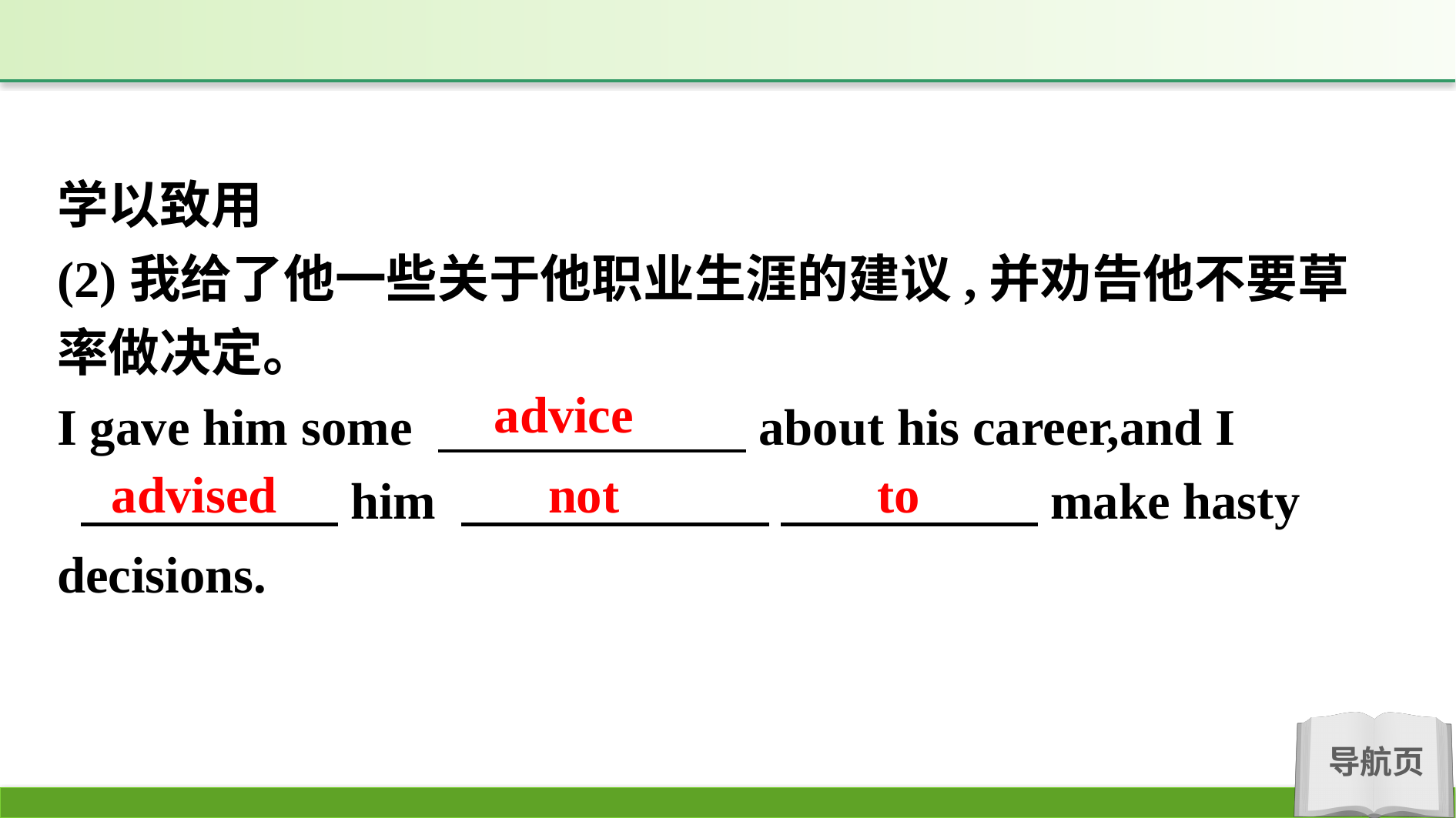

学以致用
(2)我给了他一些关于他职业生涯的建议,并劝告他不要草率做决定。
I gave him some 　　　　　　about his career,and I
 　　　　　him 　　　　　　 　　　　　make hasty decisions.
advice
advised
not                    to